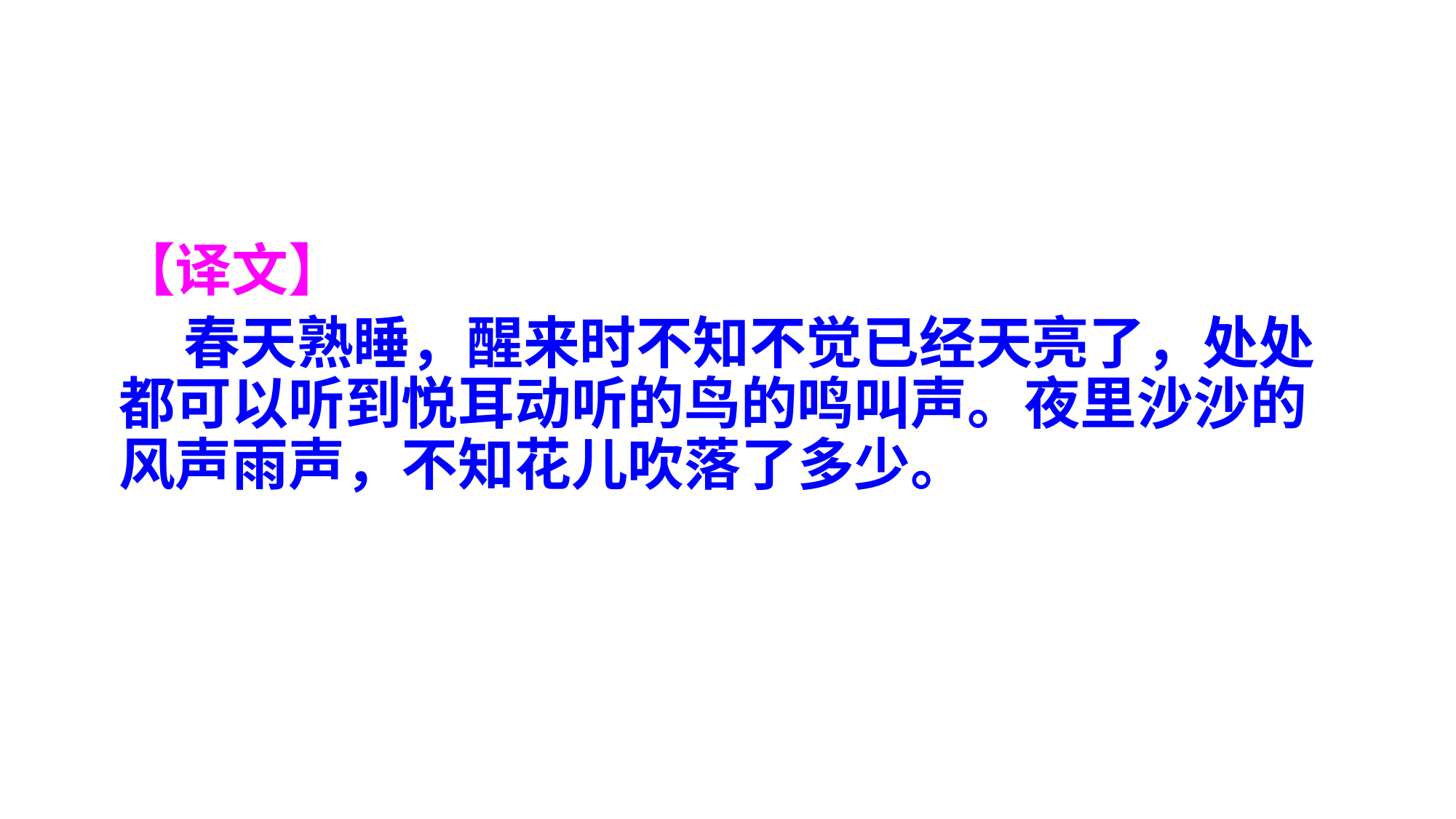

【译文】
    春天熟睡，醒来时不知不觉已经天亮了，处处都可以听到悦耳动听的鸟的鸣叫声。夜里沙沙的风声雨声，不知花儿吹落了多少。